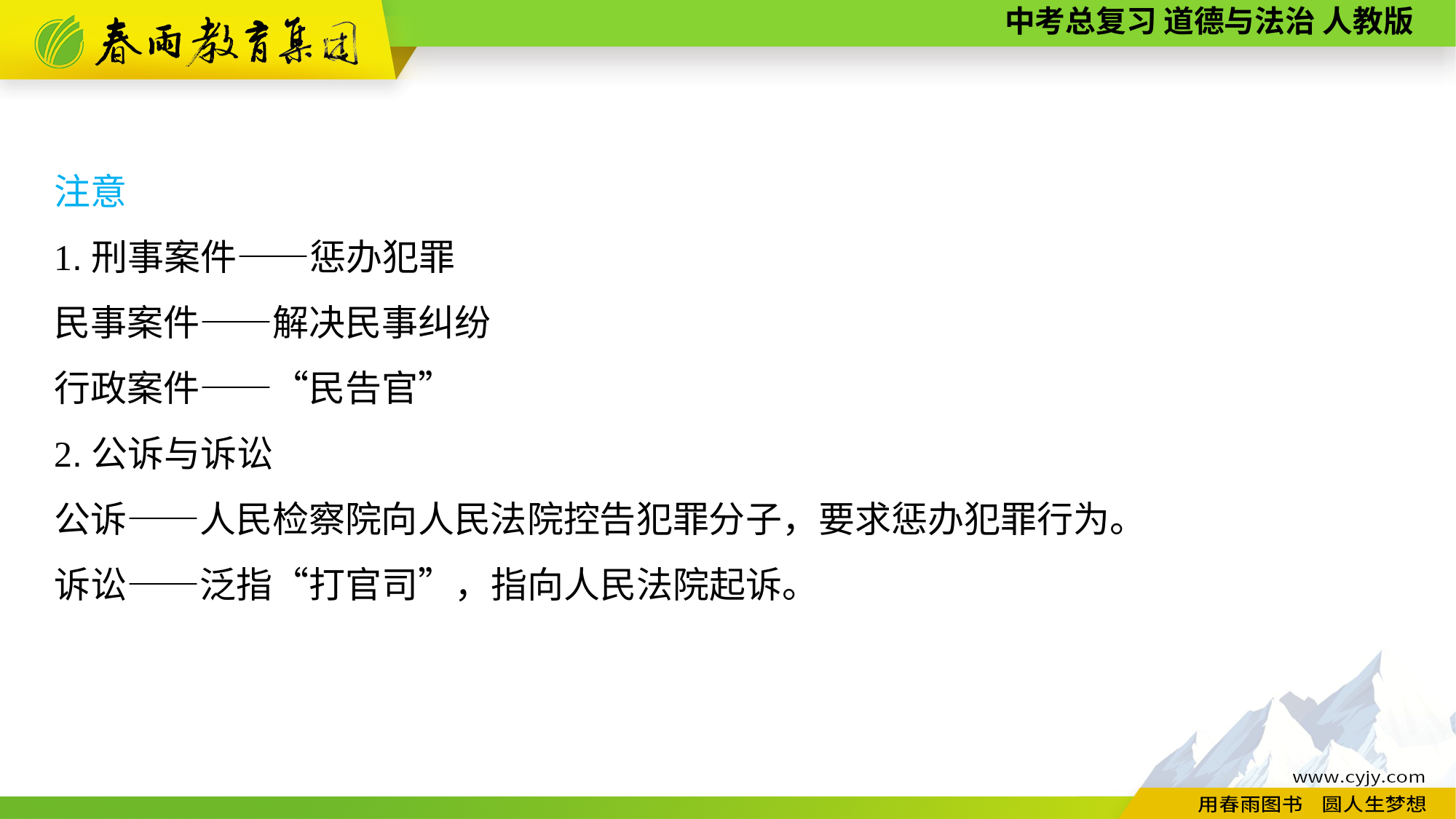

注意
1.刑事案件——惩办犯罪
民事案件——解决民事纠纷
行政案件——“民告官”
2.公诉与诉讼
公诉——人民检察院向人民法院控告犯罪分子，要求惩办犯罪行为。
诉讼——泛指“打官司”，指向人民法院起诉。